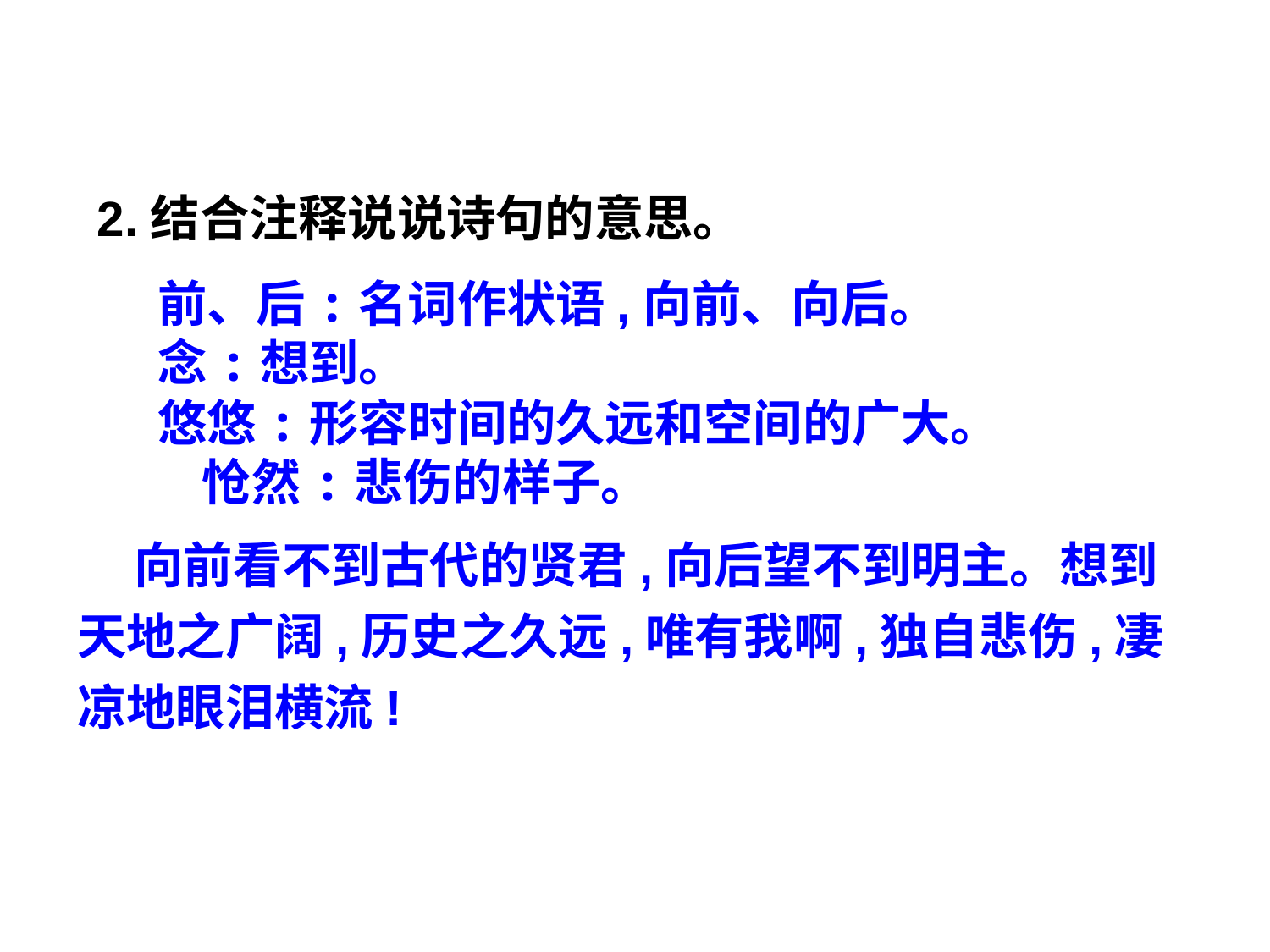

2.结合注释说说诗句的意思。
前、后:名词作状语,向前、向后。
念:想到。
悠悠:形容时间的久远和空间的广大。       怆然:悲伤的样子。
    向前看不到古代的贤君,向后望不到明主。想到天地之广阔,历史之久远,唯有我啊,独自悲伤,凄凉地眼泪横流!